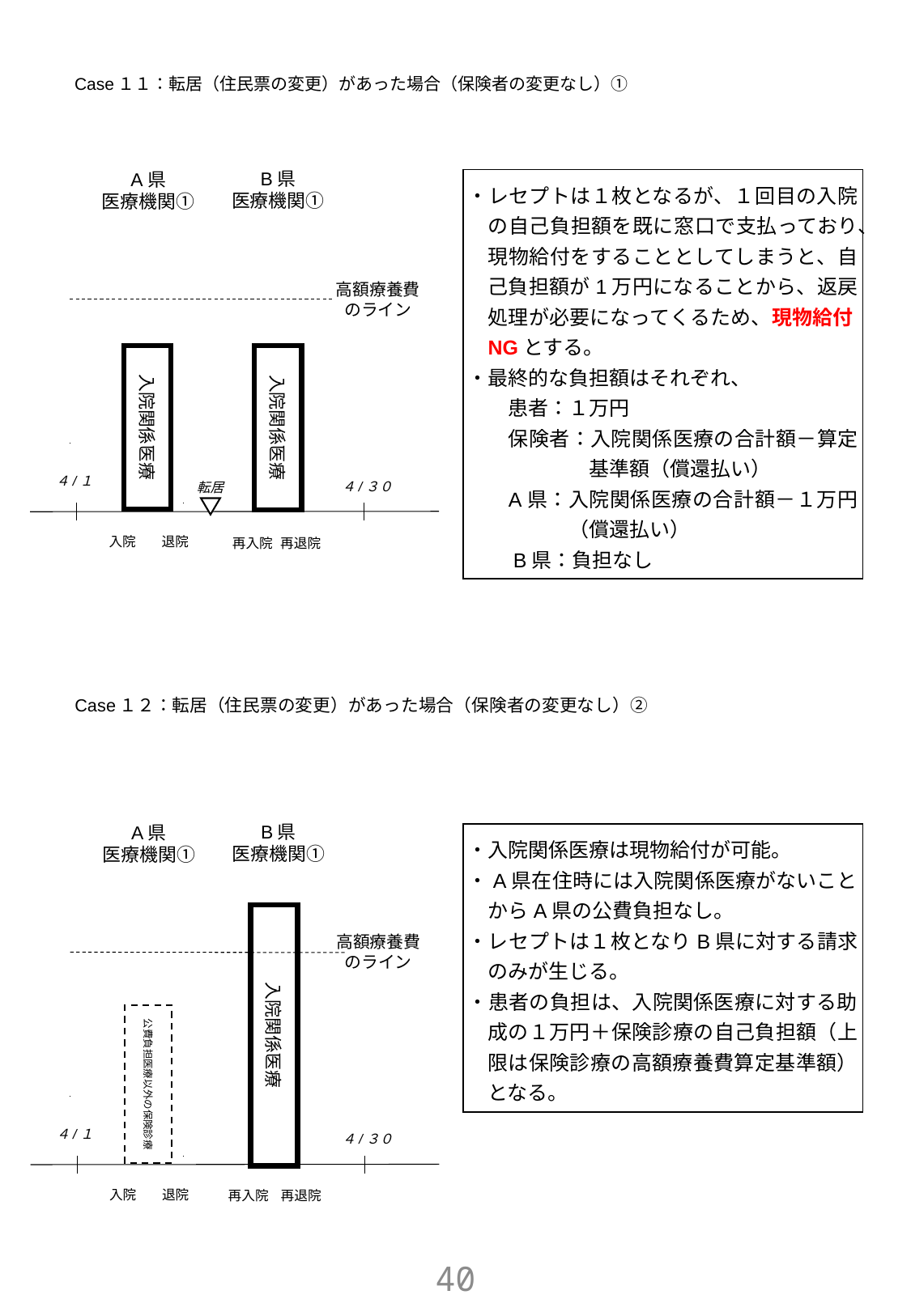

# Case１１：転居（住民票の変更）があった場合（保険者の変更なし）①
B県
医療機関①
A県
医療機関①
・レセプトは１枚となるが、１回目の入院の自己負担額を既に窓口で支払っており、現物給付をすることとしてしまうと、自己負担額が1万円になることから、返戻処理が必要になってくるため、現物給付NGとする。
・最終的な負担額はそれぞれ、
患者：１万円
保険者：入院関係医療の合計額－算定基準額（償還払い）
A県：入院関係医療の合計額－１万円（償還払い）
　　B県：負担なし
高額療養費
のライン
入院関係医療
入院関係医療
４/１
４/３０
転居

入院
退院
再入院
再退院
Case１２：転居（住民票の変更）があった場合（保険者の変更なし）②
B県
医療機関①
A県
医療機関①
・入院関係医療は現物給付が可能。
・A県在住時には入院関係医療がないことからA県の公費負担なし。
・レセプトは１枚となりB県に対する請求のみが生じる。
・患者の負担は、入院関係医療に対する助成の１万円＋保険診療の自己負担額（上限は保険診療の高額療養費算定基準額）となる。
入院関係医療
高額療養費
のライン
公費負担医療以外の保険診療
４/１
４/３０
入院
退院
再入院
再退院
40